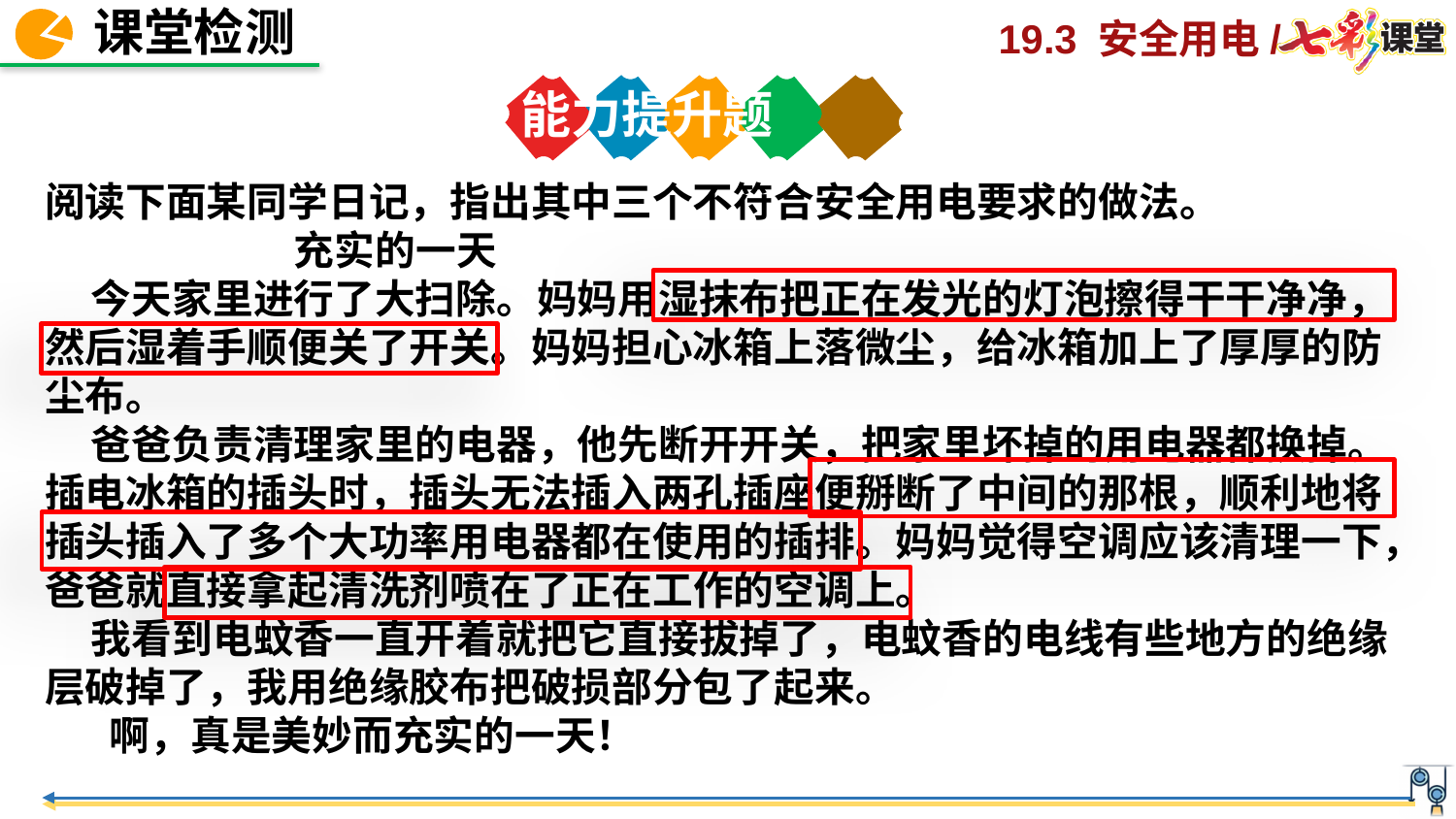

能力提升题

阅读下面某同学日记，指出其中三个不符合安全用电要求的做法。
                          充实的一天
    今天家里进行了大扫除。妈妈用湿抹布把正在发光的灯泡擦得干干净净，然后湿着手顺便关了开关。妈妈担心冰箱上落微尘，给冰箱加上了厚厚的防尘布。
    爸爸负责清理家里的电器，他先断开开关，把家里坏掉的用电器都换掉。插电冰箱的插头时，插头无法插入两孔插座便掰断了中间的那根，顺利地将插头插入了多个大功率用电器都在使用的插排。妈妈觉得空调应该清理一下，爸爸就直接拿起清洗剂喷在了正在工作的空调上。
    我看到电蚊香一直开着就把它直接拔掉了，电蚊香的电线有些地方的绝缘层破掉了，我用绝缘胶布把破损部分包了起来。
      啊，真是美妙而充实的一天！